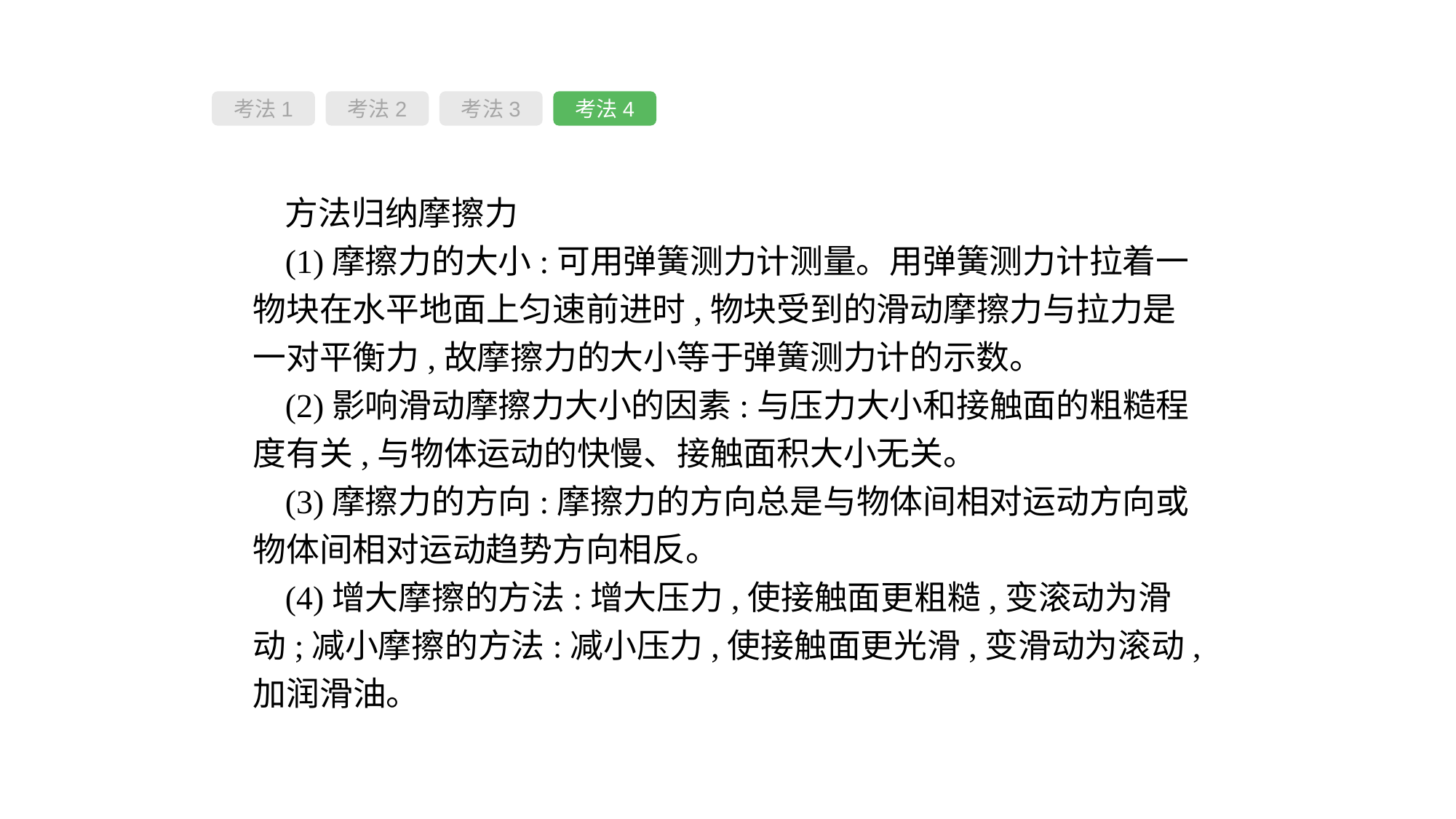

考法1
考法2
考法3
考法4
方法归纳摩擦力
(1)摩擦力的大小:可用弹簧测力计测量。用弹簧测力计拉着一物块在水平地面上匀速前进时,物块受到的滑动摩擦力与拉力是一对平衡力,故摩擦力的大小等于弹簧测力计的示数。
(2)影响滑动摩擦力大小的因素:与压力大小和接触面的粗糙程度有关,与物体运动的快慢、接触面积大小无关。
(3)摩擦力的方向:摩擦力的方向总是与物体间相对运动方向或物体间相对运动趋势方向相反。
(4)增大摩擦的方法:增大压力,使接触面更粗糙,变滚动为滑动;减小摩擦的方法:减小压力,使接触面更光滑,变滑动为滚动,加润滑油。